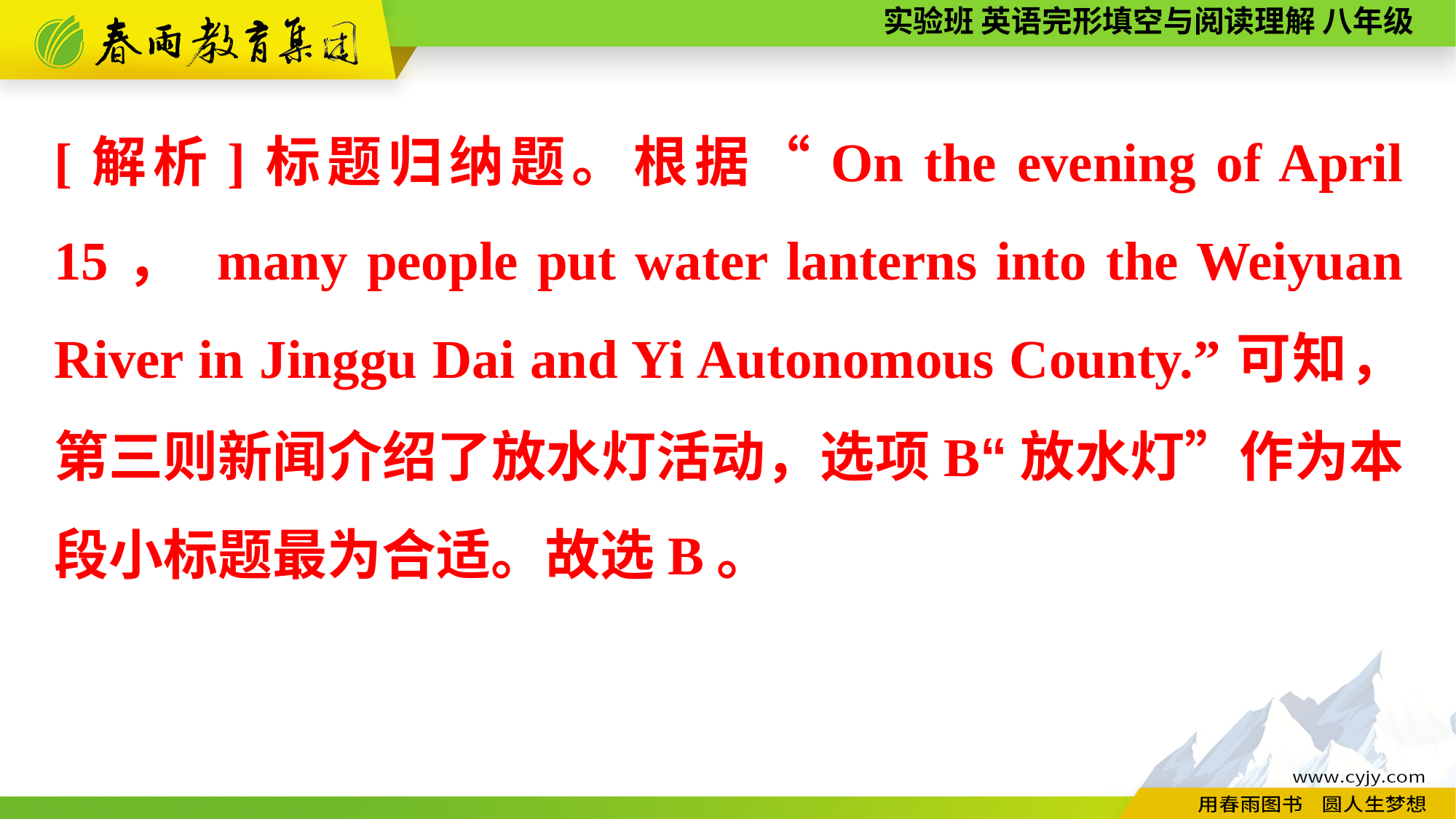

[解析]标题归纳题。根据“On the evening of April 15， many people put water lanterns into the Weiyuan River in Jinggu Dai and Yi Autonomous County.”可知，第三则新闻介绍了放水灯活动，选项B“放水灯”作为本段小标题最为合适。故选B。